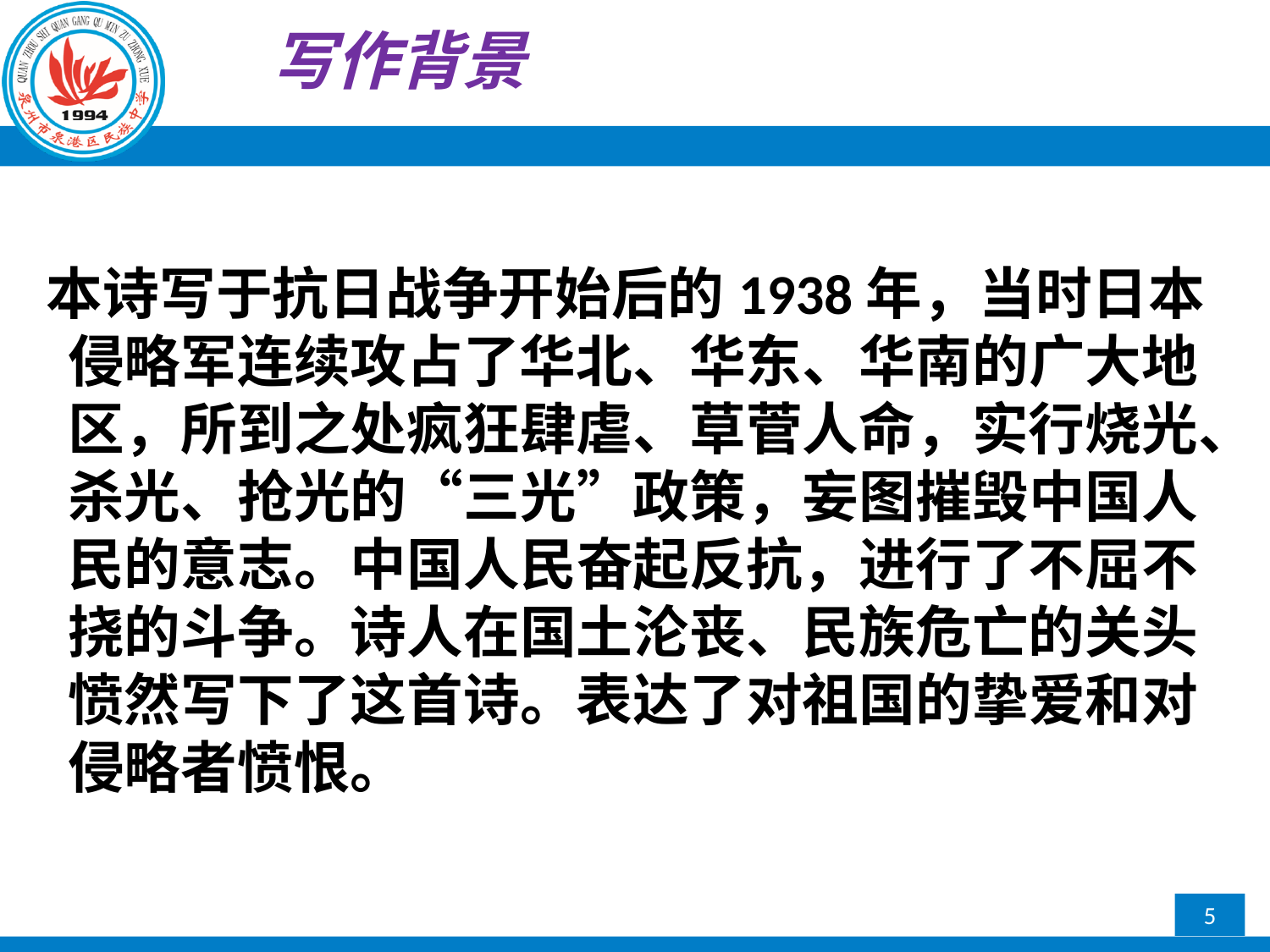

写作背景

 本诗写于抗日战争开始后的1938年，当时日本侵略军连续攻占了华北、华东、华南的广大地区，所到之处疯狂肆虐、草菅人命，实行烧光、杀光、抢光的“三光”政策，妄图摧毁中国人民的意志。中国人民奋起反抗，进行了不屈不挠的斗争。诗人在国土沦丧、民族危亡的关头愤然写下了这首诗。表达了对祖国的挚爱和对侵略者愤恨。